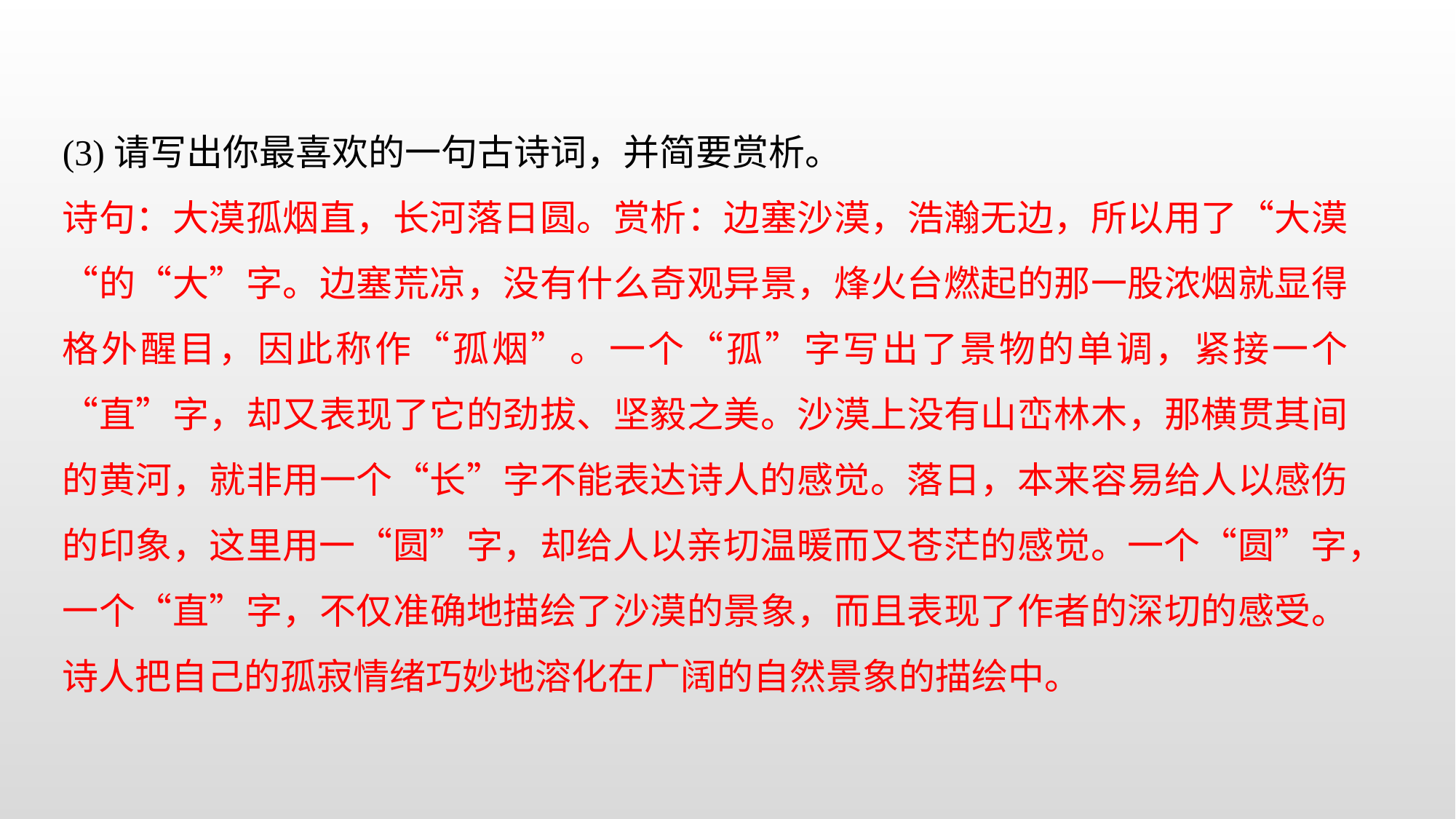

(3)请写出你最喜欢的一句古诗词，并简要赏析。
诗句：大漠孤烟直，长河落日圆。赏析：边塞沙漠，浩瀚无边，所以用了“大漠“的“大”字。边塞荒凉，没有什么奇观异景，烽火台燃起的那一股浓烟就显得格外醒目，因此称作“孤烟”。一个“孤”字写出了景物的单调，紧接一个“直”字，却又表现了它的劲拔、坚毅之美。沙漠上没有山峦林木，那横贯其间的黄河，就非用一个“长”字不能表达诗人的感觉。落日，本来容易给人以感伤的印象，这里用一“圆”字，却给人以亲切温暖而又苍茫的感觉。一个“圆”字，一个“直”字，不仅准确地描绘了沙漠的景象，而且表现了作者的深切的感受。诗人把自己的孤寂情绪巧妙地溶化在广阔的自然景象的描绘中。